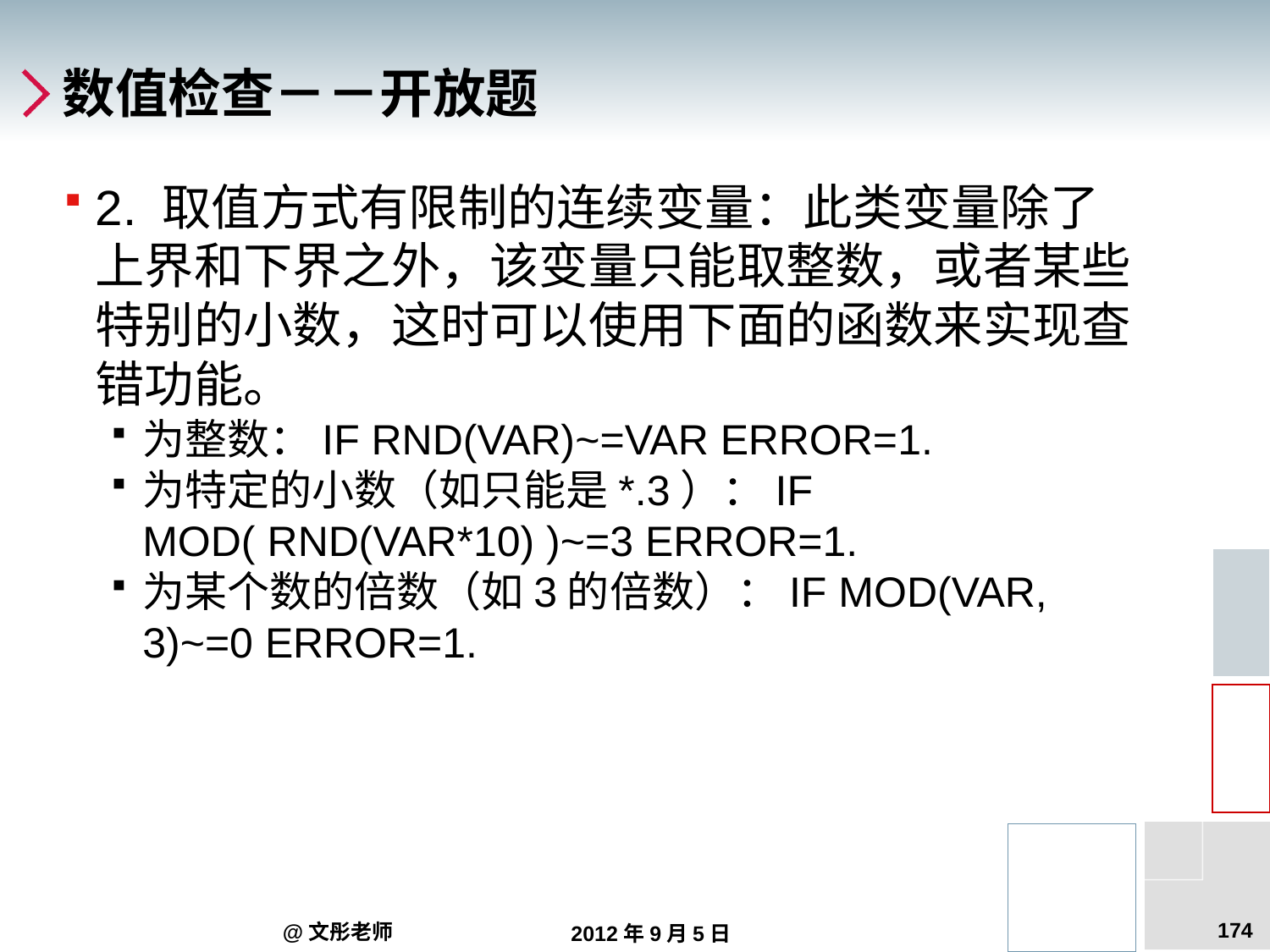

# 数值检查－－开放题
2. 取值方式有限制的连续变量：此类变量除了上界和下界之外，该变量只能取整数，或者某些特别的小数，这时可以使用下面的函数来实现查错功能。
为整数：IF RND(VAR)~=VAR ERROR=1.
为特定的小数（如只能是*.3）：IF MOD( RND(VAR*10) )~=3 ERROR=1.
为某个数的倍数（如3的倍数）：IF MOD(VAR, 3)~=0 ERROR=1.

174
@文彤老师

2012年9月5日